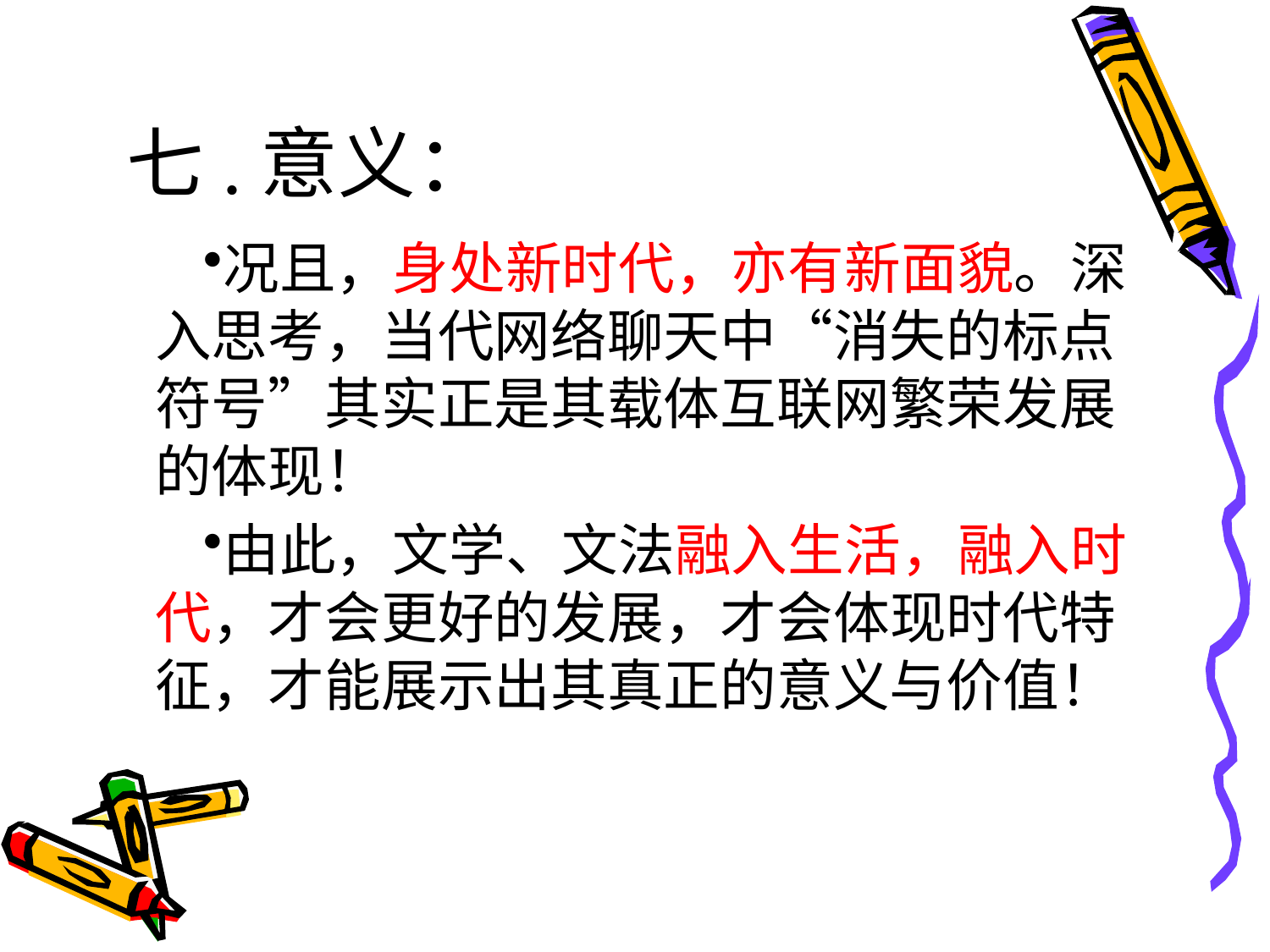

# 七.意义：
况且，身处新时代，亦有新面貌。深入思考，当代网络聊天中“消失的标点符号”其实正是其载体互联网繁荣发展的体现！
由此，文学、文法融入生活，融入时代，才会更好的发展，才会体现时代特征，才能展示出其真正的意义与价值！